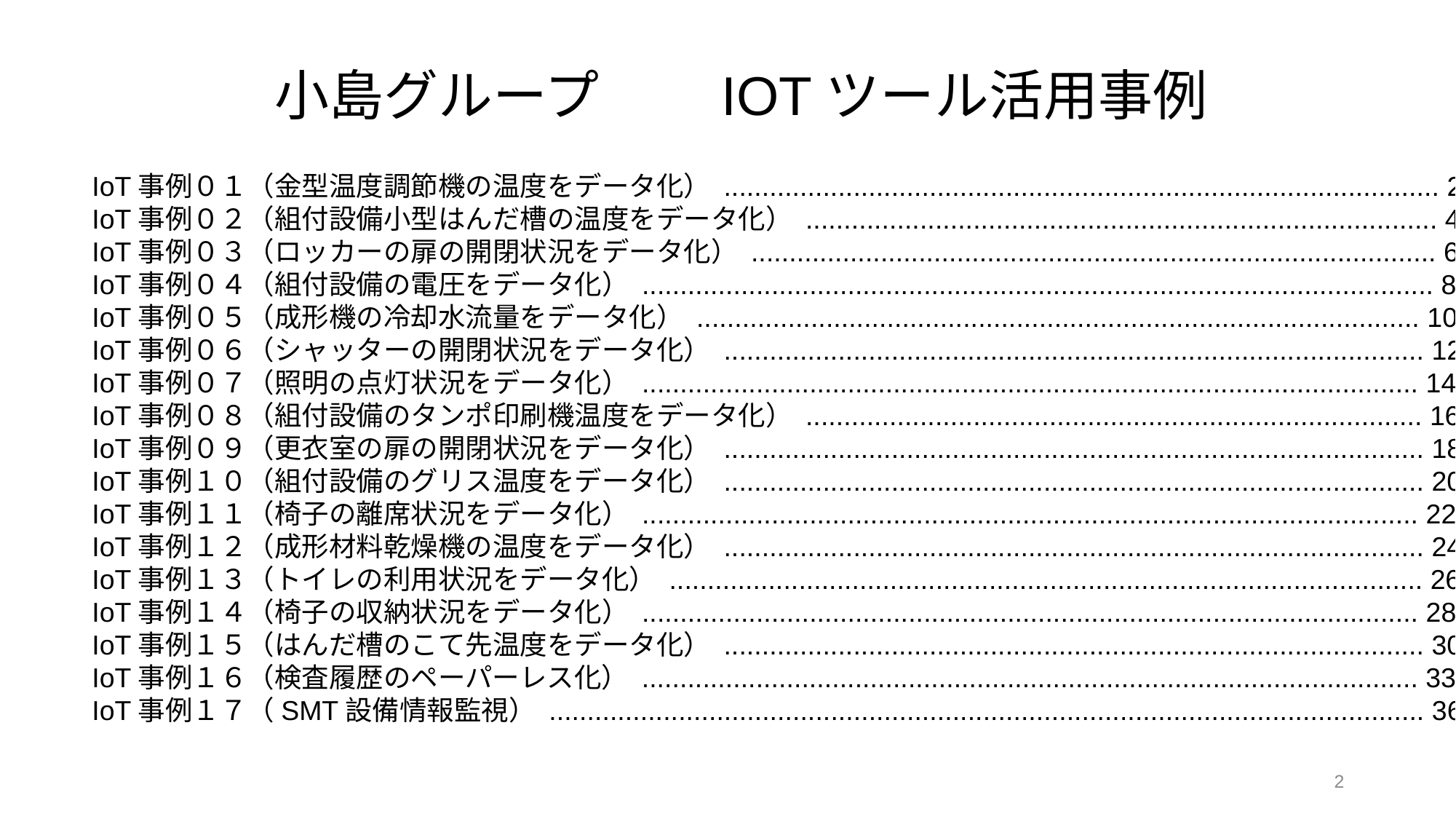

小島グループ　　IOTツール活用事例
IoT事例０１（金型温度調節機の温度をデータ化） .............................................................................................. 2
IoT事例０２（組付設備小型はんだ槽の温度をデータ化） ................................................................................... 4
IoT事例０３（ロッカーの扉の開閉状況をデータ化） .......................................................................................... 6
IoT事例０４（組付設備の電圧をデータ化） ........................................................................................................ 8
IoT事例０５（成形機の冷却水流量をデータ化） ............................................................................................... 10
IoT事例０６（シャッターの開閉状況をデータ化） ............................................................................................ 12
IoT事例０７（照明の点灯状況をデータ化） ...................................................................................................... 14
IoT事例０８（組付設備のタンポ印刷機温度をデータ化） ................................................................................. 16
IoT事例０９（更衣室の扉の開閉状況をデータ化） ............................................................................................ 18
IoT事例１０（組付設備のグリス温度をデータ化） ............................................................................................ 20
IoT事例１１（椅子の離席状況をデータ化） ...................................................................................................... 22
IoT事例１２（成形材料乾燥機の温度をデータ化） ............................................................................................ 24
IoT事例１３（トイレの利用状況をデータ化） ................................................................................................... 26
IoT事例１４（椅子の収納状況をデータ化） ...................................................................................................... 28
IoT事例１５（はんだ槽のこて先温度をデータ化） ............................................................................................ 30
IoT事例１６（検査履歴のペーパーレス化） ...................................................................................................... 33
IoT事例１７（SMT設備情報監視） ................................................................................................................... 36
2